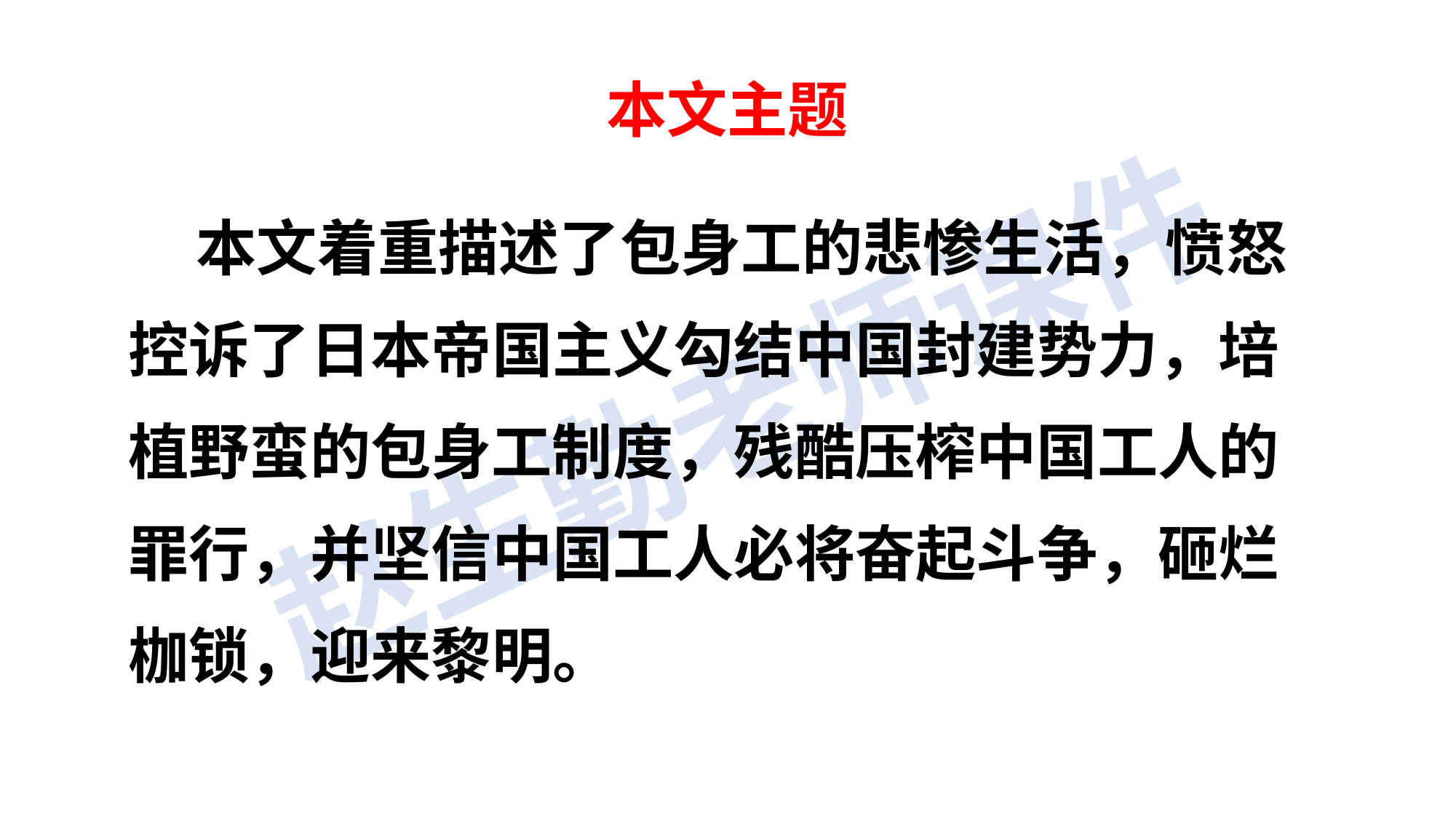

本文主题
      本文着重描述了包身工的悲惨生活，愤怒控诉了日本帝国主义勾结中国封建势力，培植野蛮的包身工制度，残酷压榨中国工人的罪行，并坚信中国工人必将奋起斗争，砸烂枷锁，迎来黎明。